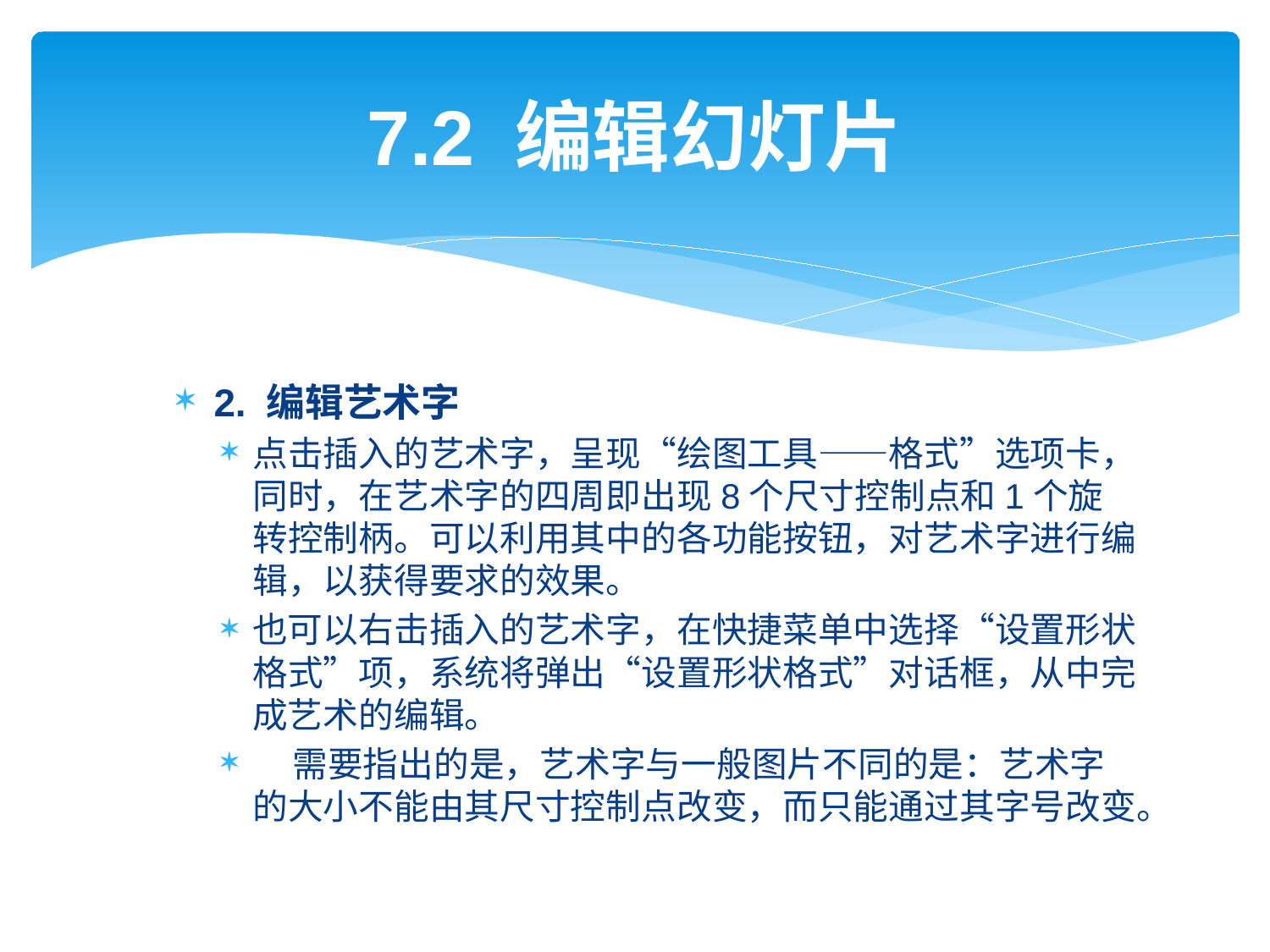

# 7.2 编辑幻灯片
2. 编辑艺术字
点击插入的艺术字，呈现“绘图工具——格式”选项卡，同时，在艺术字的四周即出现8个尺寸控制点和1个旋转控制柄。可以利用其中的各功能按钮，对艺术字进行编辑，以获得要求的效果。
也可以右击插入的艺术字，在快捷菜单中选择“设置形状格式”项，系统将弹出“设置形状格式”对话框，从中完成艺术的编辑。
    需要指出的是，艺术字与一般图片不同的是：艺术字的大小不能由其尺寸控制点改变，而只能通过其字号改变。